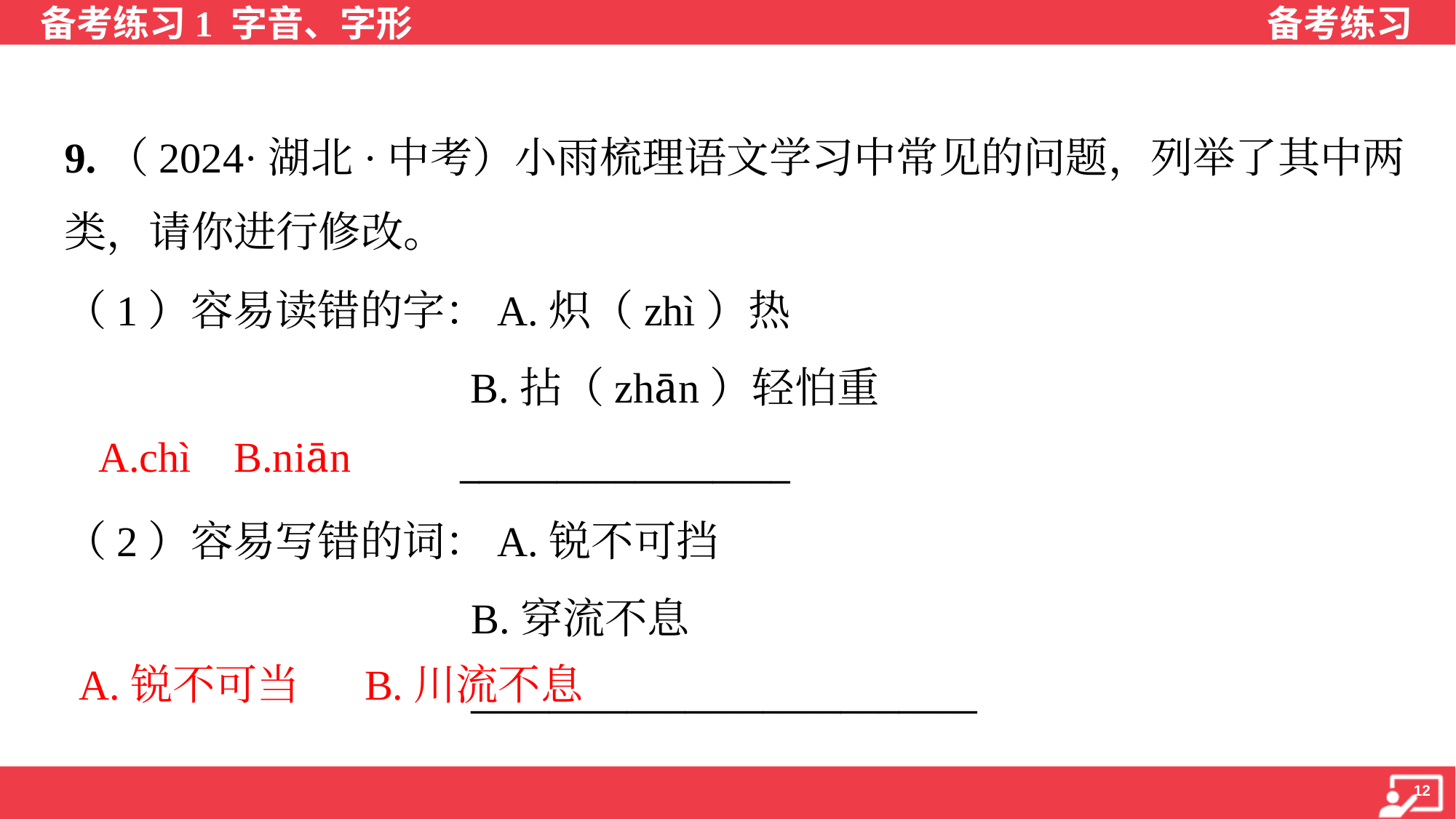

9.（2024·湖北·中考）小雨梳理语文学习中常见的问题，列举了其中两
类，请你进行修改。
（1）容易读错的字：A.炽（zhì）热
 B.拈（zhān）轻怕重
_________________
A.chì    B.niān
（2）容易写错的词：A.锐不可挡
B.穿流不息
__________________________
A.锐不可当     B.川流不息